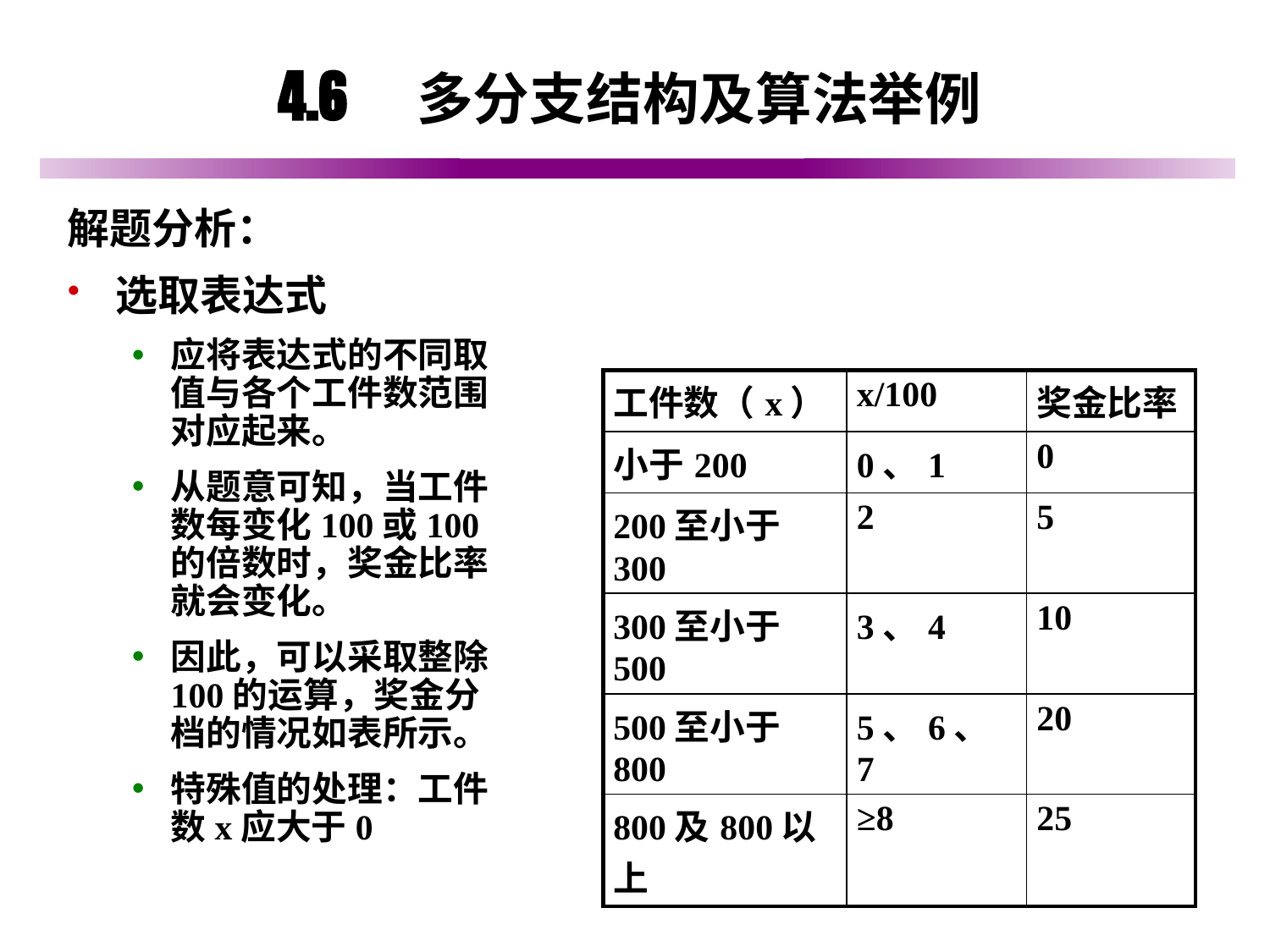

# 4.6　多分支结构及算法举例
解题分析：
选取表达式
应将表达式的不同取值与各个工件数范围对应起来。
从题意可知，当工件数每变化100或100的倍数时，奖金比率就会变化。
因此，可以采取整除100的运算，奖金分档的情况如表所示。
特殊值的处理：工件数x应大于0
| 工件数（x） | x/100 | 奖金比率 |
| --- | --- | --- |
| 小于200 | 0、1 | 0 |
| 200至小于300 | 2 | 5 |
| 300至小于500 | 3、4 | 10 |
| 500至小于800 | 5、6、7 | 20 |
| 800及800以上 | ≥8 | 25 |